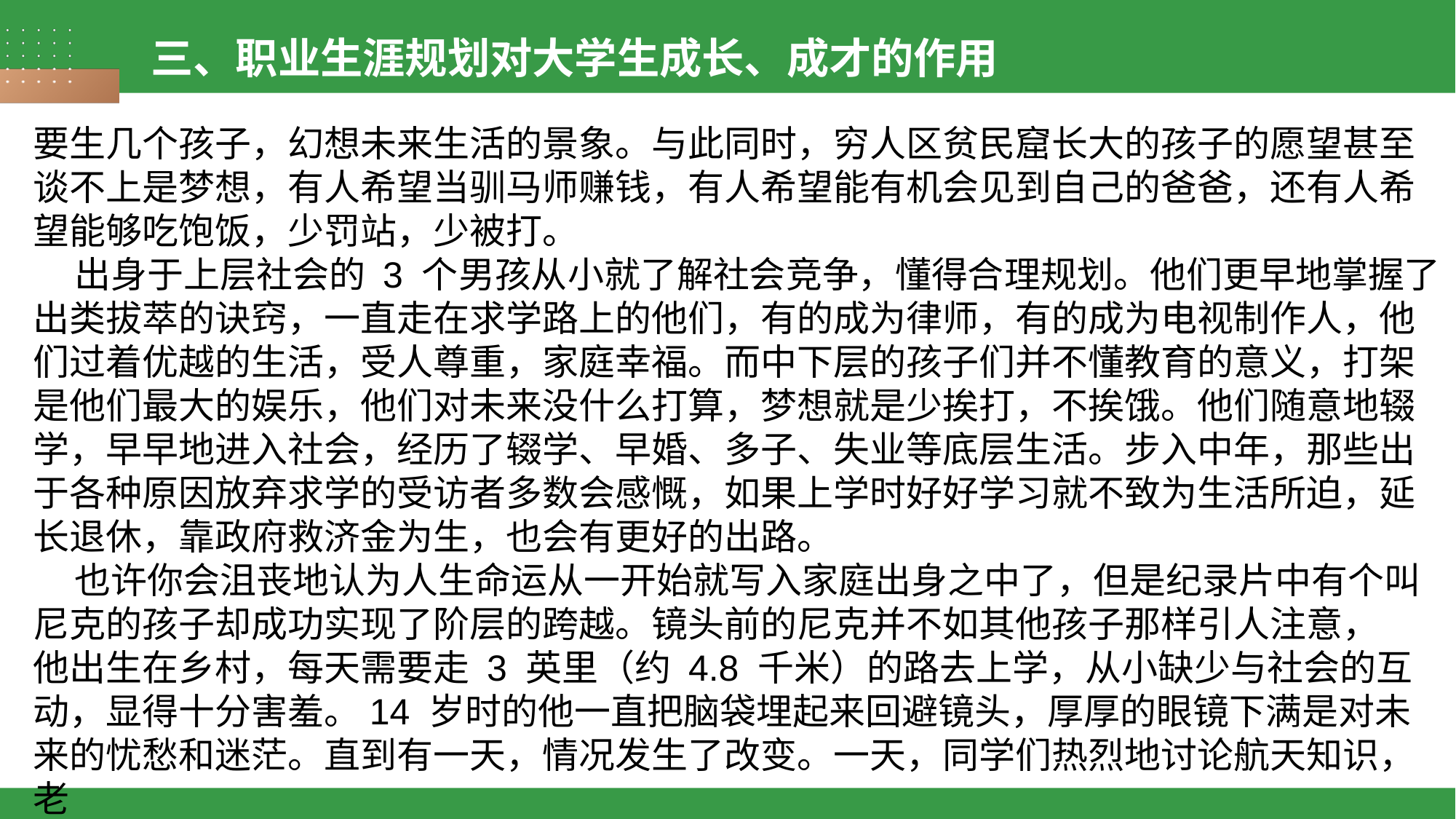

三、职业生涯规划对大学生成长、成才的作用
要生几个孩子，幻想未来生活的景象。与此同时，穷人区贫民窟长大的孩子的愿望甚至谈不上是梦想，有人希望当驯马师赚钱，有人希望能有机会见到自己的爸爸，还有人希望能够吃饱饭，少罚站，少被打。
    出身于上层社会的 3 个男孩从小就了解社会竞争，懂得合理规划。他们更早地掌握了出类拔萃的诀窍，一直走在求学路上的他们，有的成为律师，有的成为电视制作人，他们过着优越的生活，受人尊重，家庭幸福。而中下层的孩子们并不懂教育的意义，打架是他们最大的娱乐，他们对未来没什么打算，梦想就是少挨打，不挨饿。他们随意地辍学，早早地进入社会，经历了辍学、早婚、多子、失业等底层生活。步入中年，那些出于各种原因放弃求学的受访者多数会感慨，如果上学时好好学习就不致为生活所迫，延长退休，靠政府救济金为生，也会有更好的出路。
    也许你会沮丧地认为人生命运从一开始就写入家庭出身之中了，但是纪录片中有个叫尼克的孩子却成功实现了阶层的跨越。镜头前的尼克并不如其他孩子那样引人注意，
他出生在乡村，每天需要走 3 英里（约 4.8 千米）的路去上学，从小缺少与社会的互动，显得十分害羞。14 岁时的他一直把脑袋埋起来回避镜头，厚厚的眼镜下满是对未来的忧愁和迷茫。直到有一天，情况发生了改变。一天，同学们热烈地讨论航天知识，老